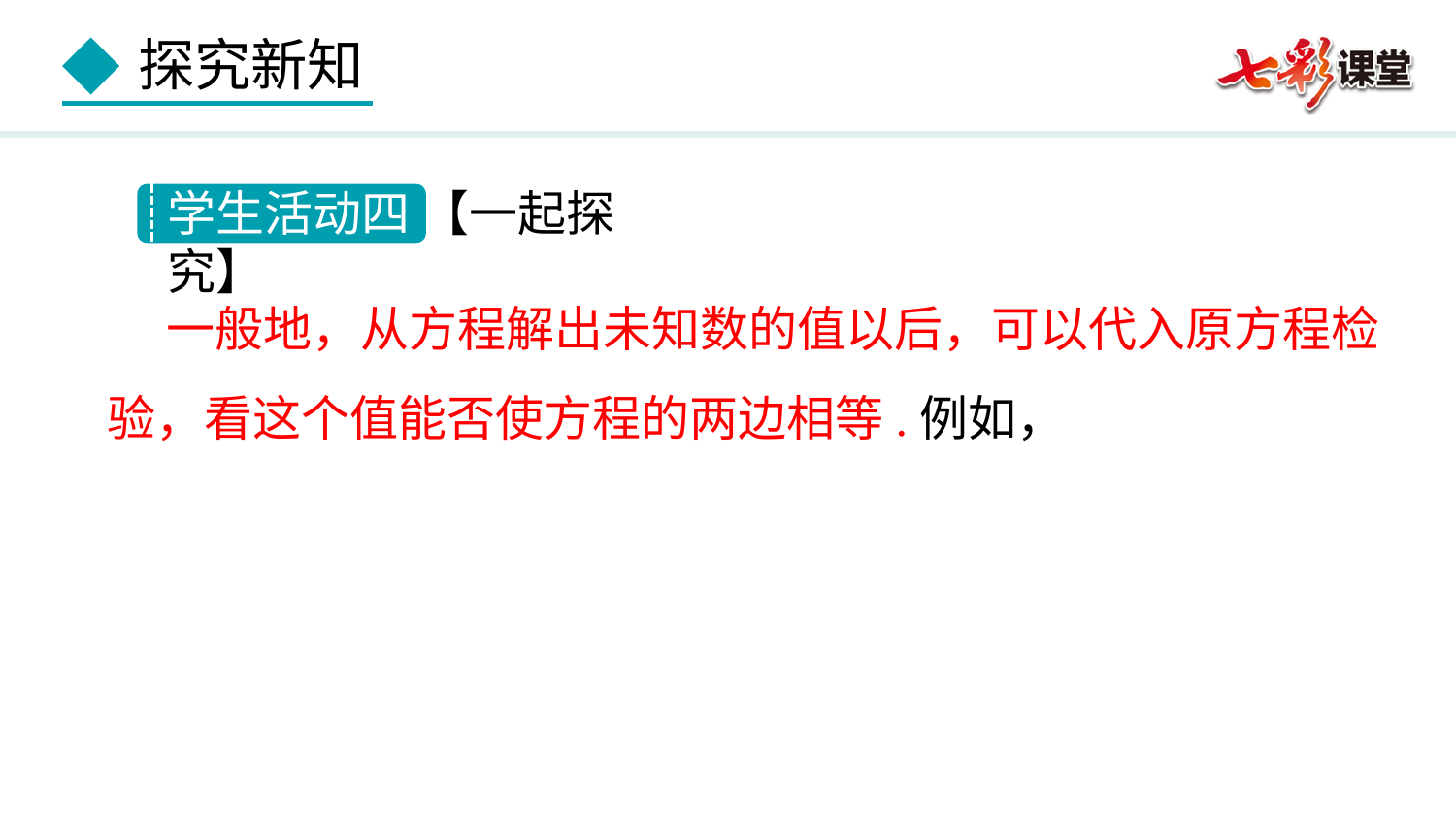

学生活动四 【一起探究】

    一般地，从方程解出未知数的值以后，可以代入原方程检验，看这个值能否使方程的两边相等.例如，